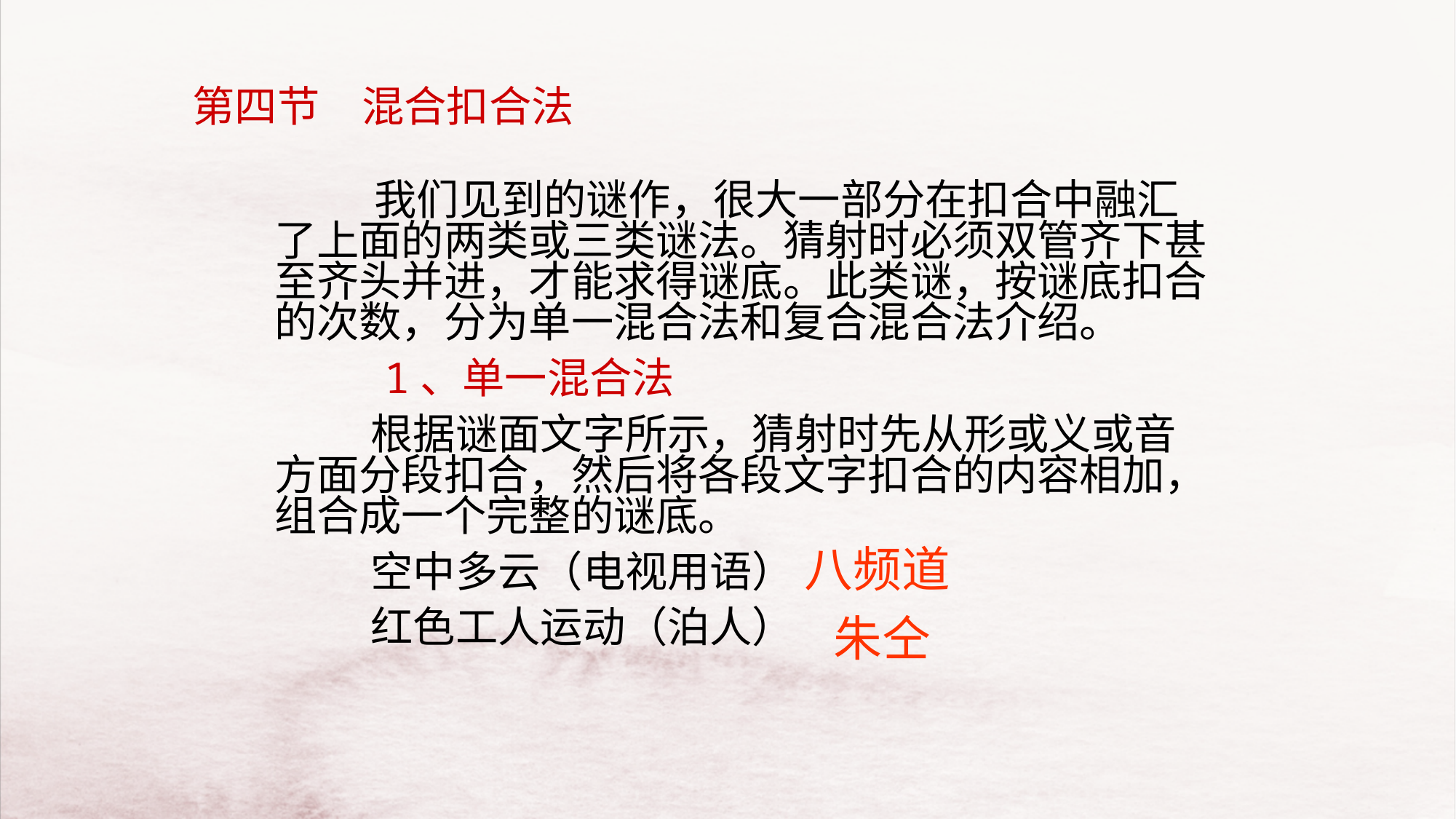

第四节　混合扣合法

　　　我们见到的谜作，很大一部分在扣合中融汇了上面的两类或三类谜法。猜射时必须双管齐下甚至齐头并进，才能求得谜底。此类谜，按谜底扣合的次数，分为单一混合法和复合混合法介绍。
　　　1、单一混合法
            根据谜面文字所示，猜射时先从形或义或音方面分段扣合，然后将各段文字扣合的内容相加，组合成一个完整的谜底。
            空中多云（电视用语）
            红色工人运动（泊人）

八频道
朱仝